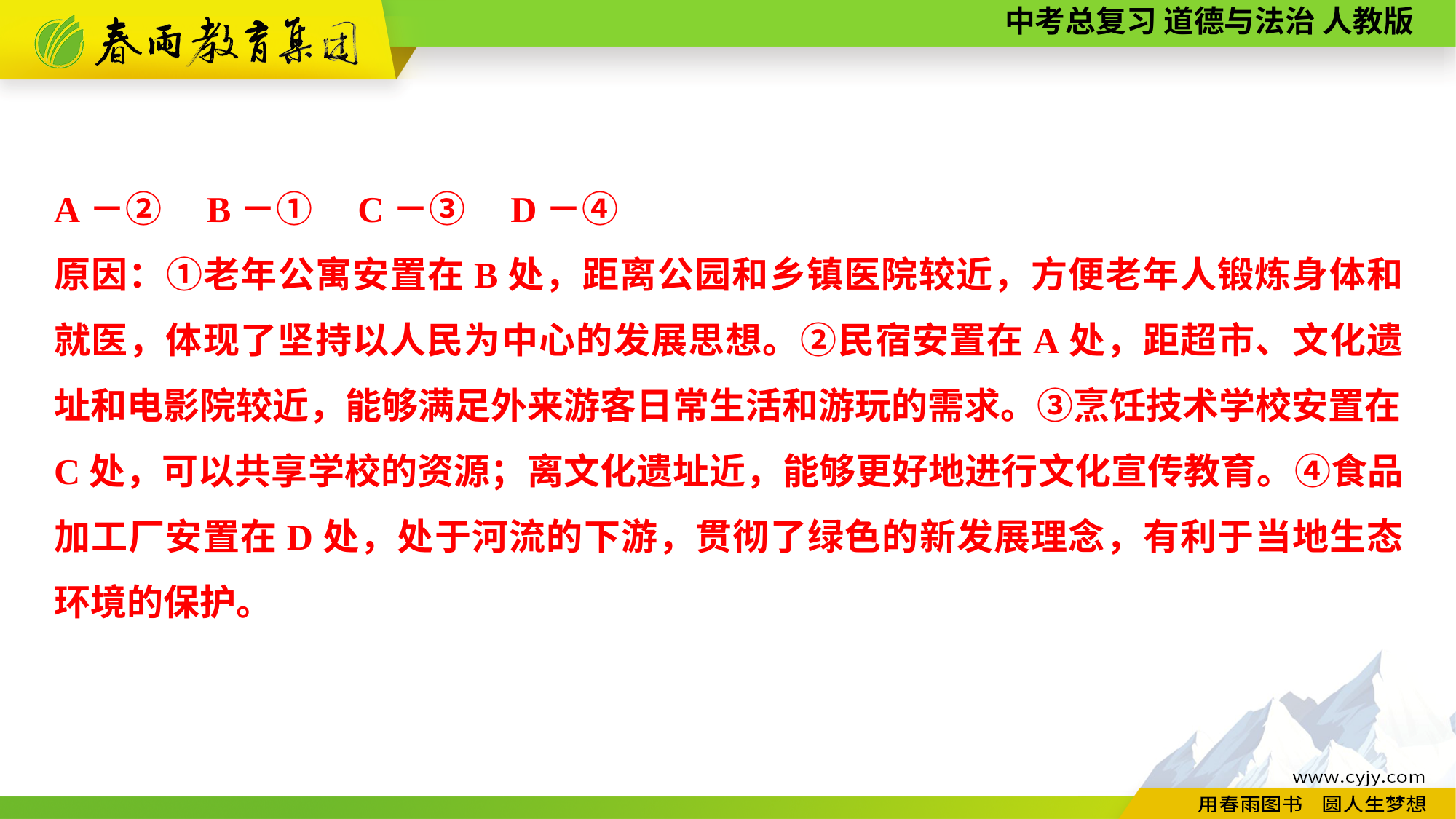

A－②　B－①　C－③　D－④
原因：①老年公寓安置在B处，距离公园和乡镇医院较近，方便老年人锻炼身体和就医，体现了坚持以人民为中心的发展思想。②民宿安置在A处，距超市、文化遗址和电影院较近，能够满足外来游客日常生活和游玩的需求。③烹饪技术学校安置在C处，可以共享学校的资源；离文化遗址近，能够更好地进行文化宣传教育。④食品加工厂安置在D处，处于河流的下游，贯彻了绿色的新发展理念，有利于当地生态环境的保护。